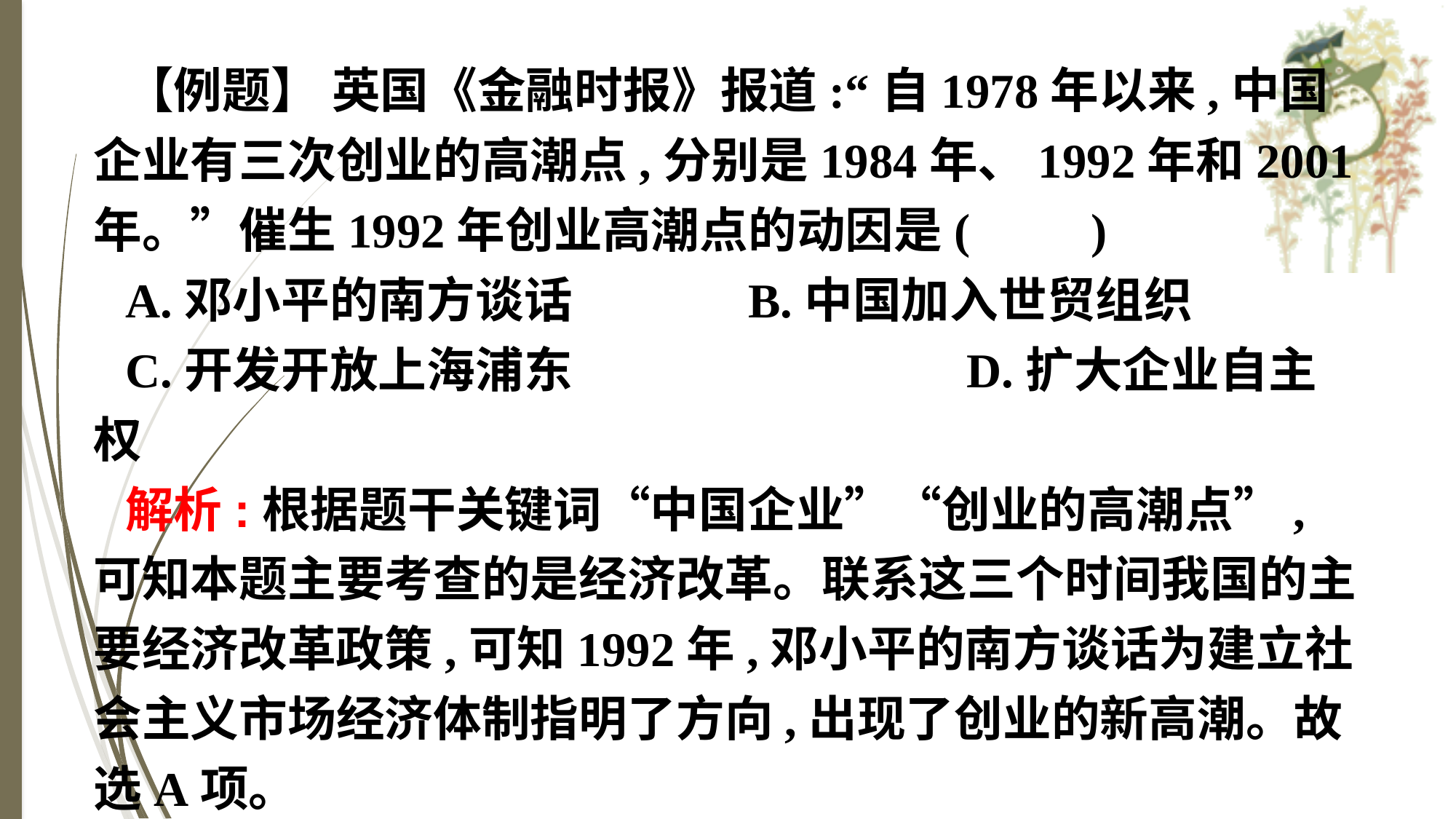

【例题】 英国《金融时报》报道:“自1978年以来,中国企业有三次创业的高潮点,分别是1984年、1992年和2001年。”催生1992年创业高潮点的动因是(　　)
A.邓小平的南方谈话　　　	B.中国加入世贸组织
C.开发开放上海浦东				D.扩大企业自主权
解析:根据题干关键词“中国企业”“创业的高潮点”,可知本题主要考查的是经济改革。联系这三个时间我国的主要经济改革政策,可知1992年,邓小平的南方谈话为建立社会主义市场经济体制指明了方向,出现了创业的新高潮。故选A项。
答案:A